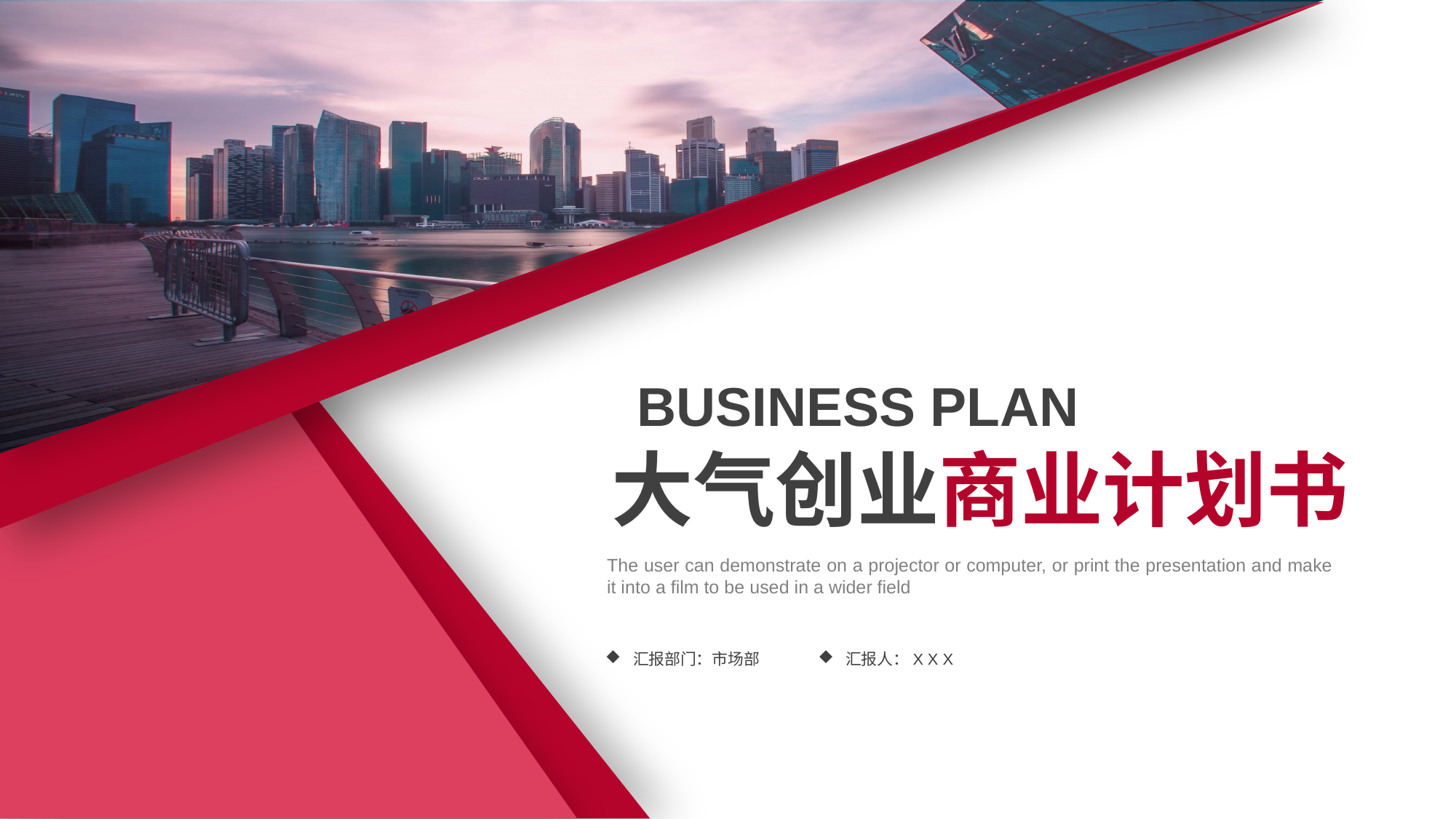

BUSINESS PLAN
大气创业商业计划书
The user can demonstrate on a projector or computer, or print the presentation and make it into a film to be used in a wider field
 汇报部门：市场部
 汇报人：X X X